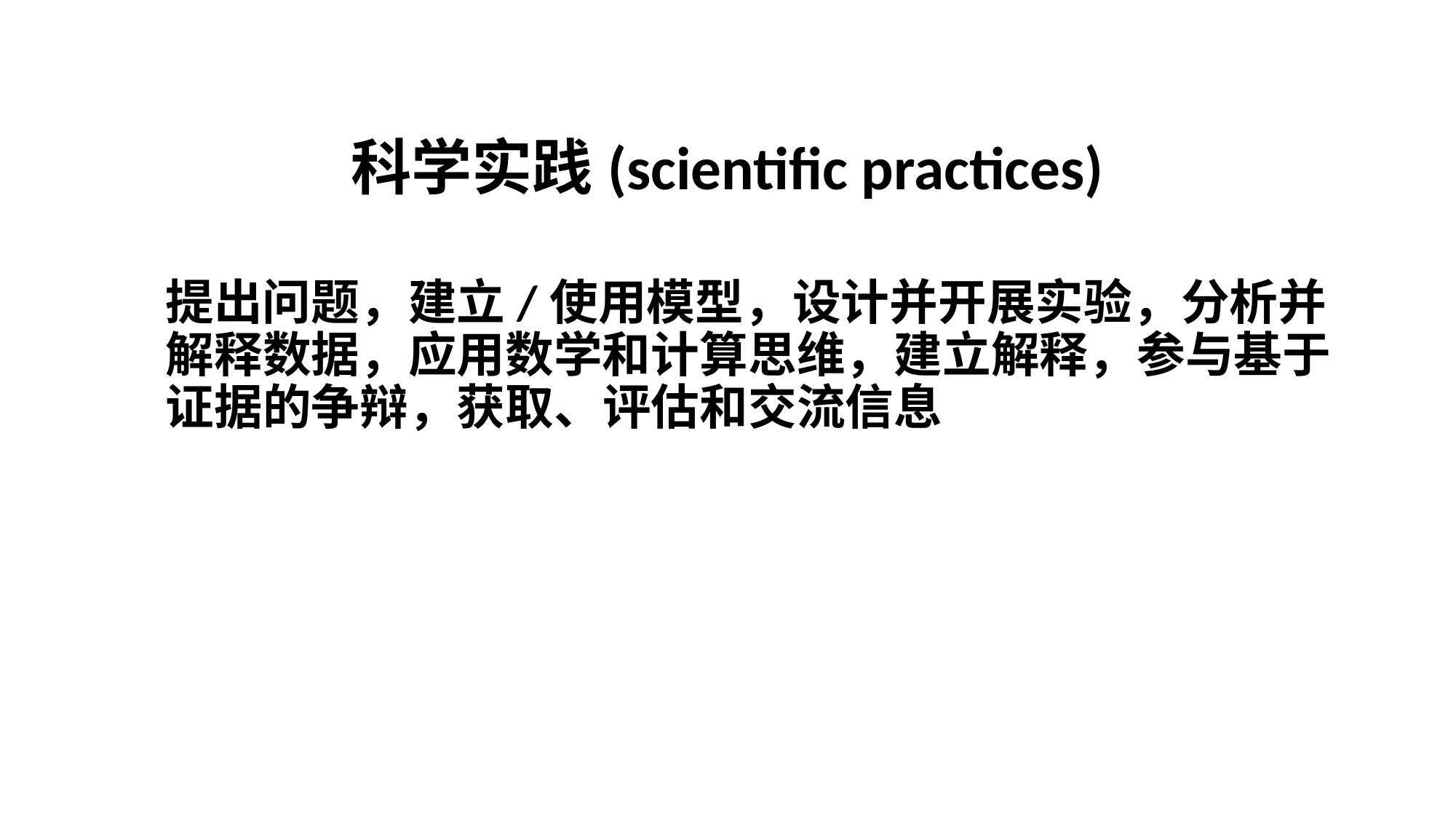

科学实践(scientific practices)

提出问题，建立/使用模型，设计并开展实验，分析并解释数据，应用数学和计算思维，建立解释，参与基于证据的争辩，获取、评估和交流信息